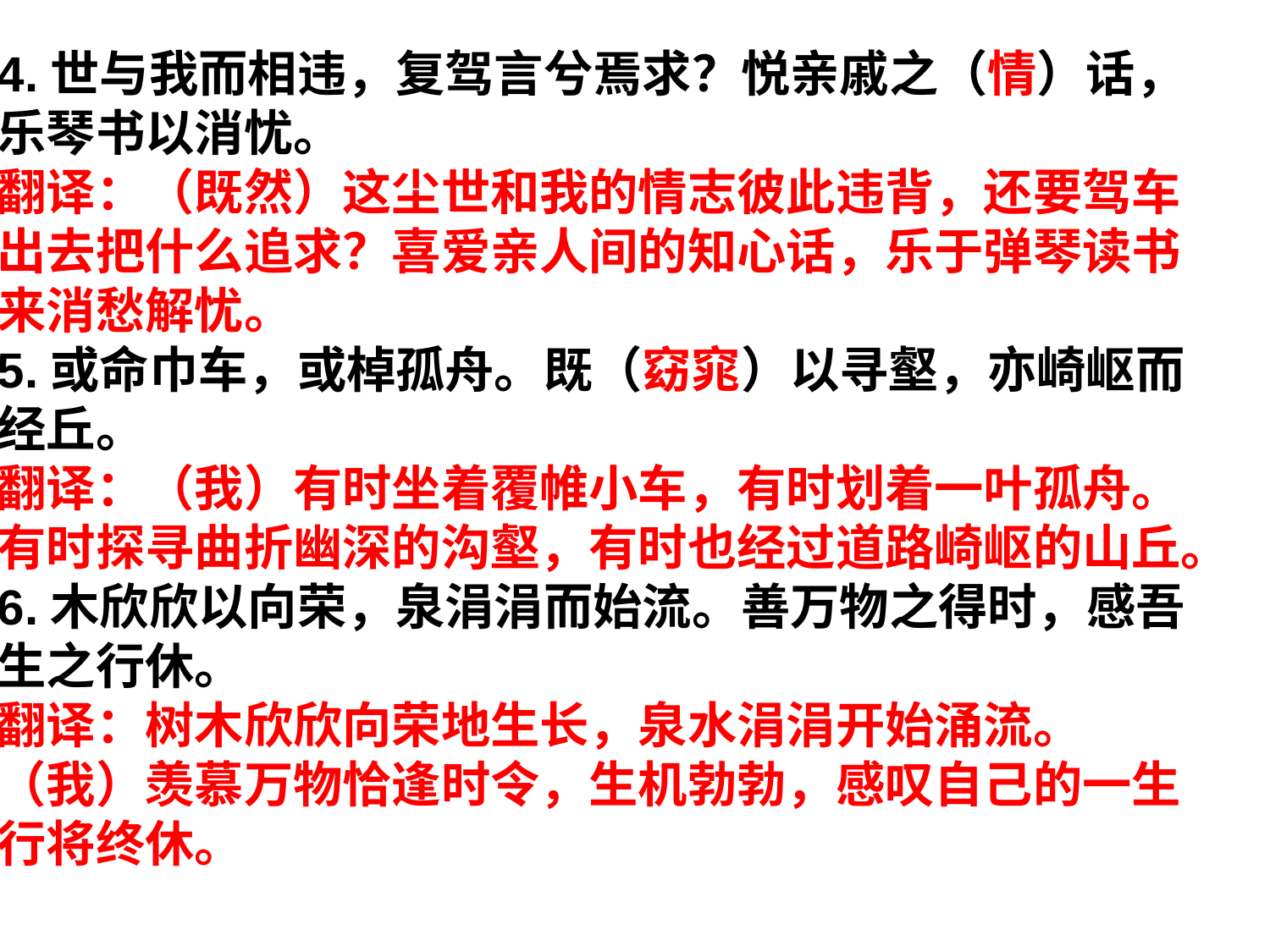

4.世与我而相违，复驾言兮焉求？悦亲戚之（情）话，乐琴书以消忧。
翻译：（既然）这尘世和我的情志彼此违背，还要驾车出去把什么追求？喜爱亲人间的知心话，乐于弹琴读书来消愁解忧。
5.或命巾车，或棹孤舟。既（窈窕）以寻壑，亦崎岖而经丘。
翻译：（我）有时坐着覆帷小车，有时划着一叶孤舟。有时探寻曲折幽深的沟壑，有时也经过道路崎岖的山丘。
6.木欣欣以向荣，泉涓涓而始流。善万物之得时，感吾生之行休。
翻译：树木欣欣向荣地生长，泉水涓涓开始涌流。（我）羡慕万物恰逢时令，生机勃勃，感叹自己的一生行将终休。